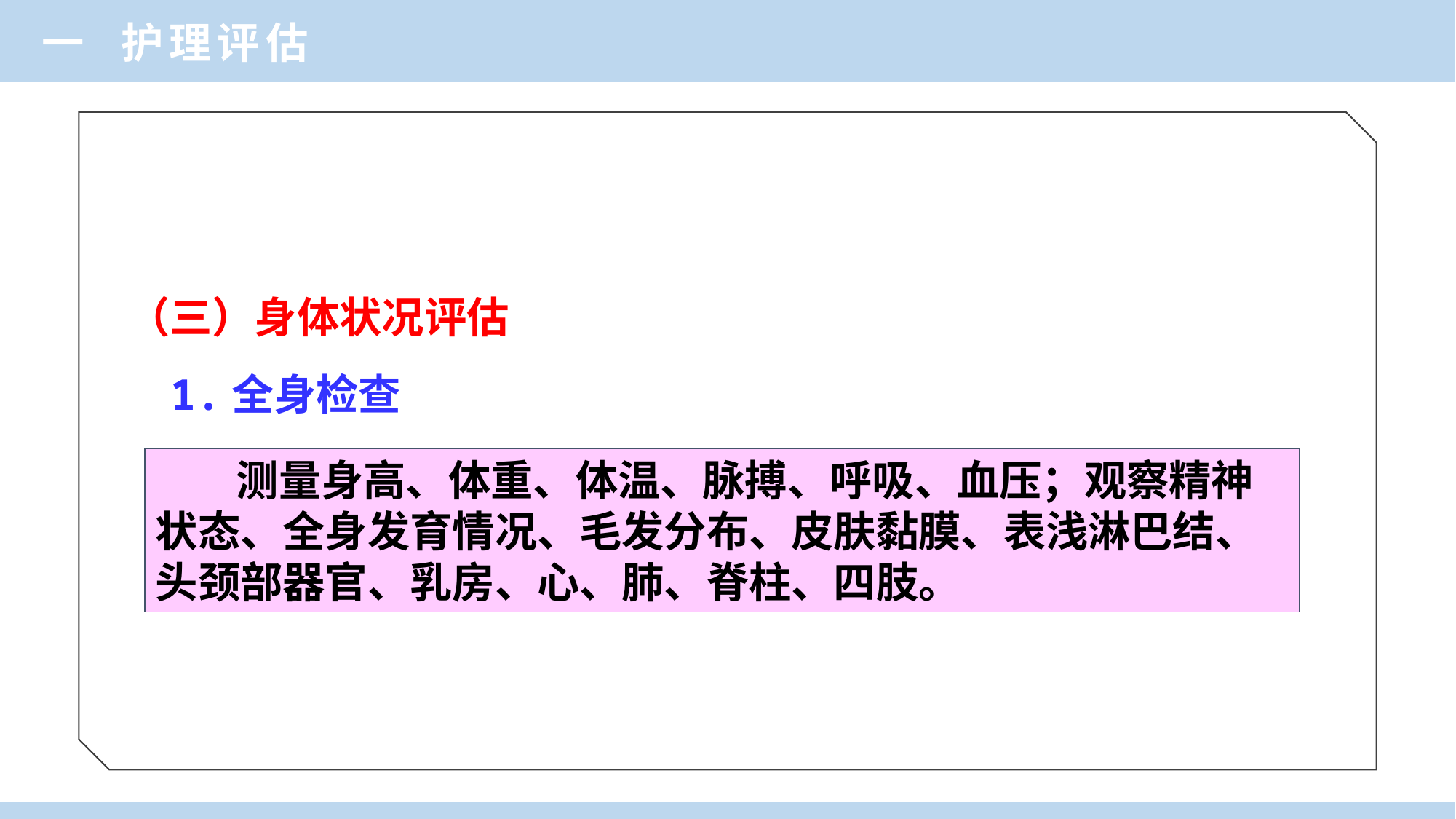

一  护理评估

# （三）身体状况评估
1.全身检查
            测量身高、体重、体温、脉搏、呼吸、血压；观察精神状态、全身发育情况、毛发分布、皮肤黏膜、表浅淋巴结、头颈部器官、乳房、心、肺、脊柱、四肢。